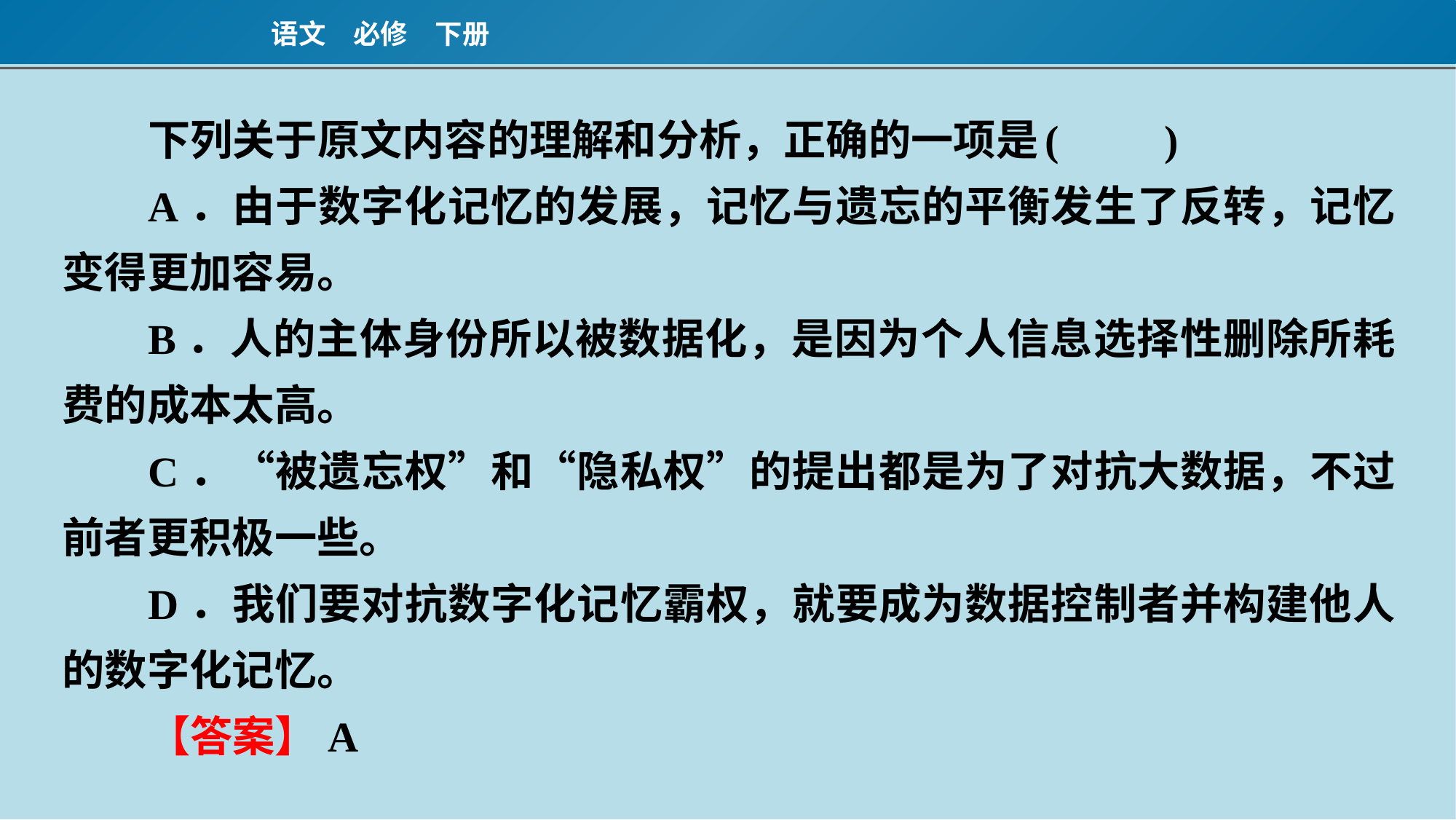

下列关于原文内容的理解和分析，正确的一项是	(　　)
A．由于数字化记忆的发展，记忆与遗忘的平衡发生了反转，记忆变得更加容易。
B．人的主体身份所以被数据化，是因为个人信息选择性删除所耗费的成本太高。
C．“被遗忘权”和“隐私权”的提出都是为了对抗大数据，不过前者更积极一些。
D．我们要对抗数字化记忆霸权，就要成为数据控制者并构建他人的数字化记忆。
【答案】A